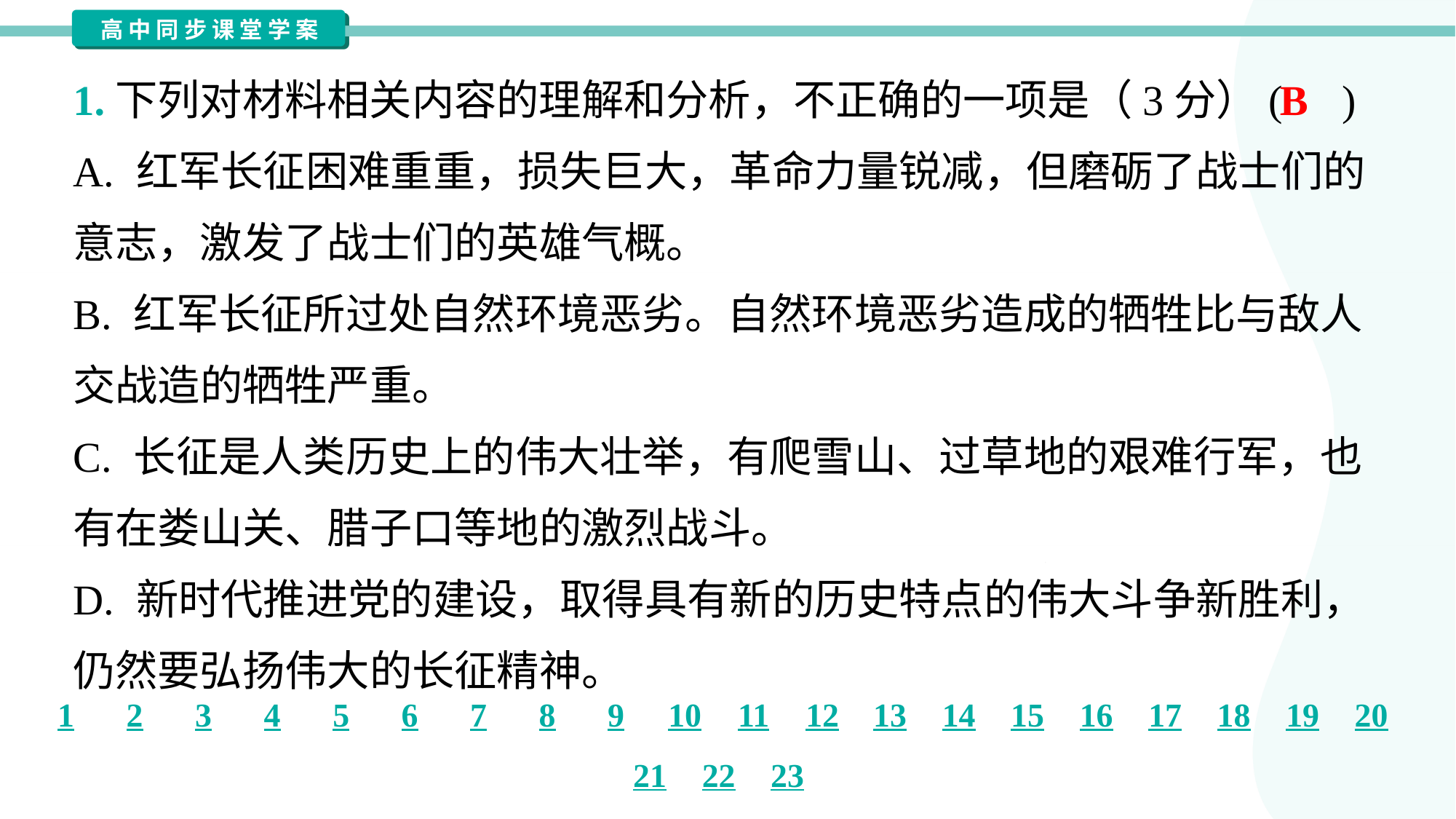

1.下列对材料相关内容的理解和分析，不正确的一项是（3分）(     )
B
A. 红军长征困难重重，损失巨大，革命力量锐减，但磨砺了战士们的
意志，激发了战士们的英雄气概。
B. 红军长征所过处自然环境恶劣。自然环境恶劣造成的牺牲比与敌人
交战造的牺牲严重。
C. 长征是人类历史上的伟大壮举，有爬雪山、过草地的艰难行军，也
有在娄山关、腊子口等地的激烈战斗。
D. 新时代推进党的建设，取得具有新的历史特点的伟大斗争新胜利，
仍然要弘扬伟大的长征精神。